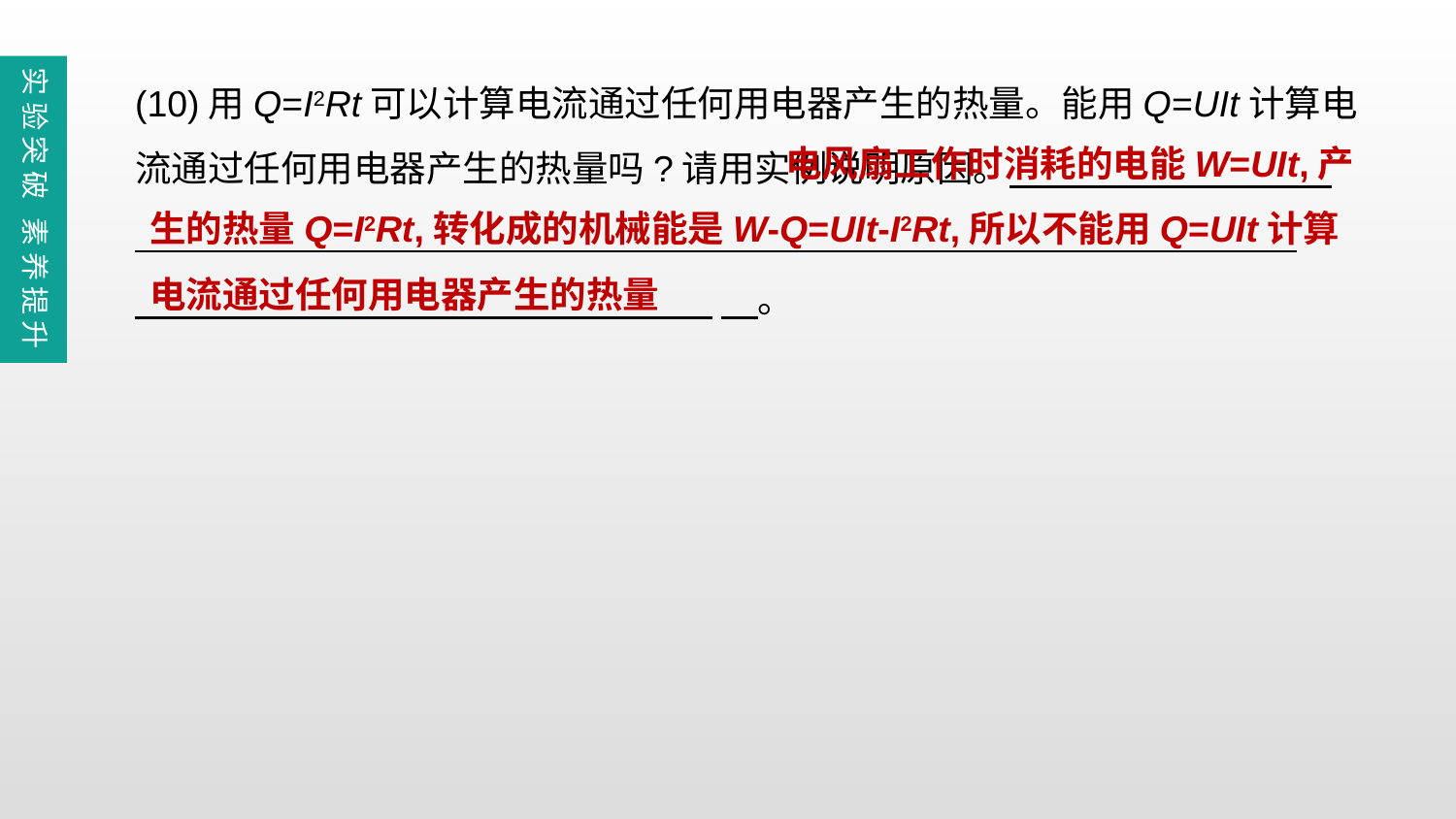

(10)用Q=I2Rt可以计算电流通过任何用电器产生的热量。能用Q=UIt计算电流通过任何用电器产生的热量吗?请用实例说明原因。

                                                                      　。

实验突破 素养提升
                                                                            电风扇工作时消耗的电能W=UIt,产生的热量Q=I2Rt,转化成的机械能是W-Q=UIt-I2Rt,所以不能用Q=UIt计算电流通过任何用电器产生的热量